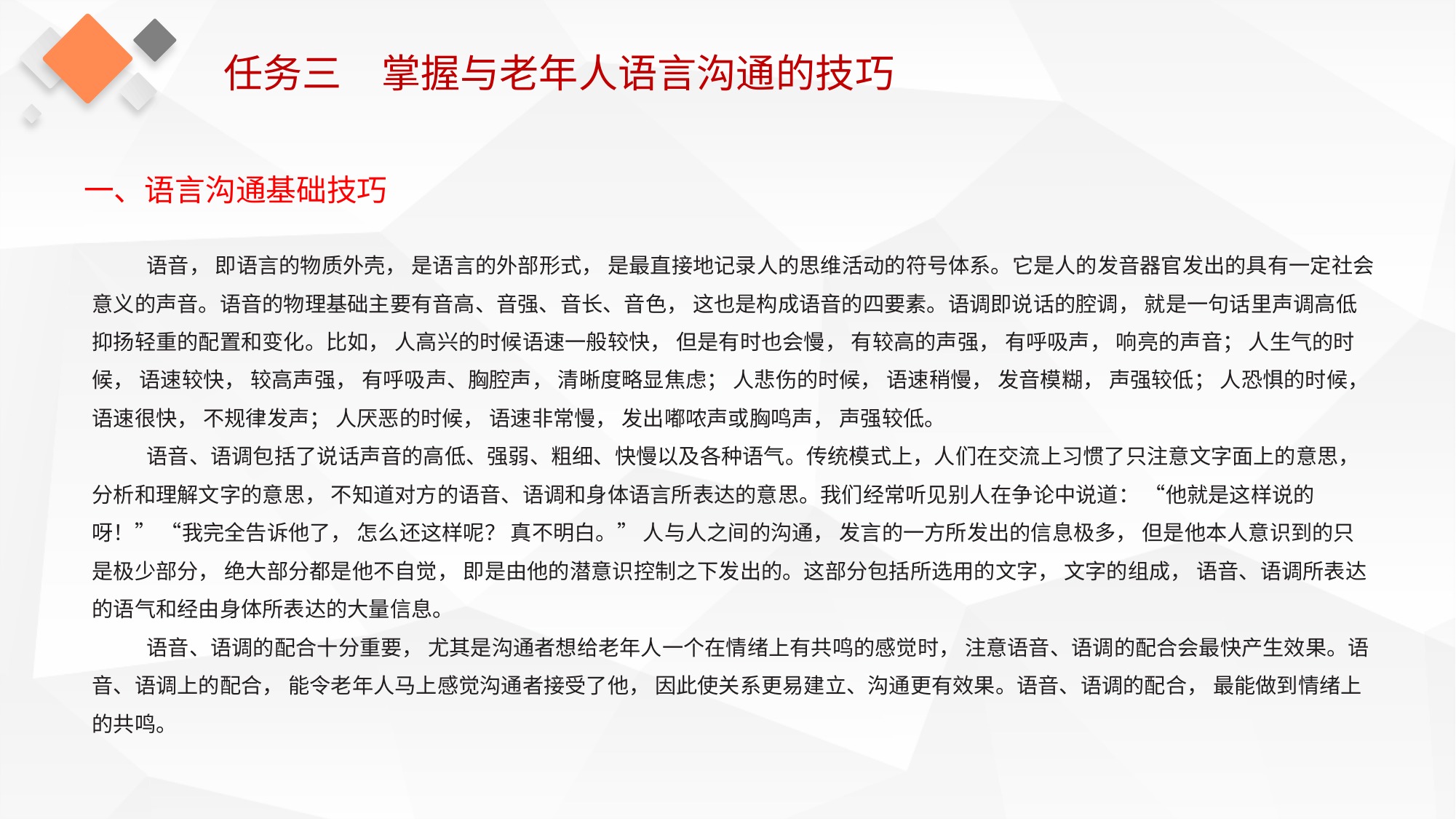

任务三　掌握与老年人语言沟通的技巧
一、语言沟通基础技巧
语音， 即语言的物质外壳， 是语言的外部形式， 是最直接地记录人的思维活动的符号体系。它是人的发音器官发出的具有一定社会意义的声音。语音的物理基础主要有音高、音强、音长、音色， 这也是构成语音的四要素。语调即说话的腔调， 就是一句话里声调高低抑扬轻重的配置和变化。比如， 人高兴的时候语速一般较快， 但是有时也会慢， 有较高的声强， 有呼吸声， 响亮的声音； 人生气的时候， 语速较快， 较高声强， 有呼吸声、胸腔声， 清晰度略显焦虑； 人悲伤的时候， 语速稍慢， 发音模糊， 声强较低； 人恐惧的时候， 语速很快， 不规律发声； 人厌恶的时候， 语速非常慢， 发出嘟哝声或胸鸣声， 声强较低。
语音、语调包括了说话声音的高低、强弱、粗细、快慢以及各种语气。传统模式上，人们在交流上习惯了只注意文字面上的意思， 分析和理解文字的意思， 不知道对方的语音、语调和身体语言所表达的意思。我们经常听见别人在争论中说道： “他就是这样说的呀！” “我完全告诉他了， 怎么还这样呢？ 真不明白。” 人与人之间的沟通， 发言的一方所发出的信息极多， 但是他本人意识到的只是极少部分， 绝大部分都是他不自觉， 即是由他的潜意识控制之下发出的。这部分包括所选用的文字， 文字的组成， 语音、语调所表达的语气和经由身体所表达的大量信息。
语音、语调的配合十分重要， 尤其是沟通者想给老年人一个在情绪上有共鸣的感觉时， 注意语音、语调的配合会最快产生效果。语音、语调上的配合， 能令老年人马上感觉沟通者接受了他， 因此使关系更易建立、沟通更有效果。语音、语调的配合， 最能做到情绪上的共鸣。